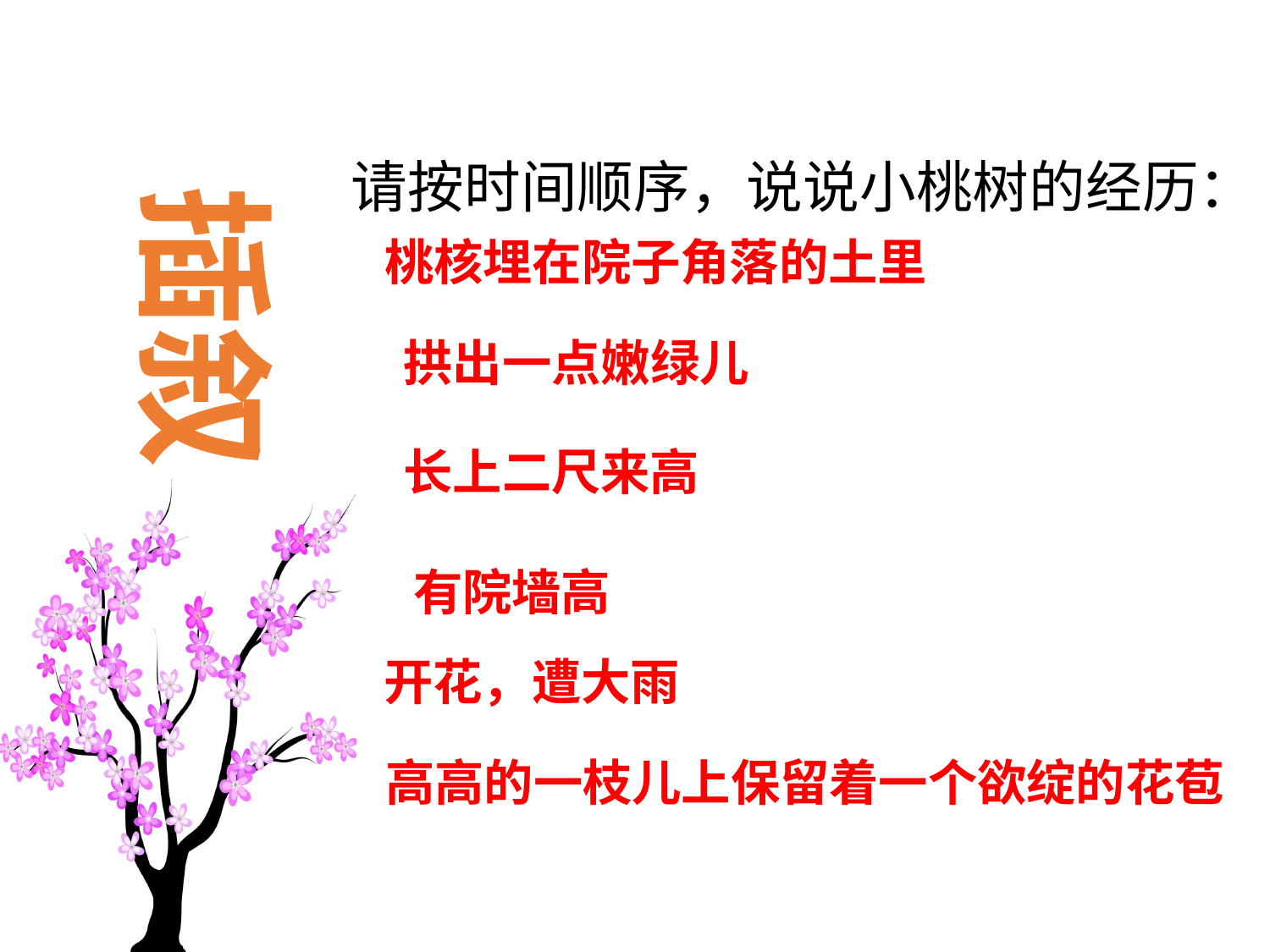

请按时间顺序，说说小桃树的经历：
插叙
桃核埋在院子角落的土里
拱出一点嫩绿儿
长上二尺来高
有院墙高
开花，遭大雨
高高的一枝儿上保留着一个欲绽的花苞